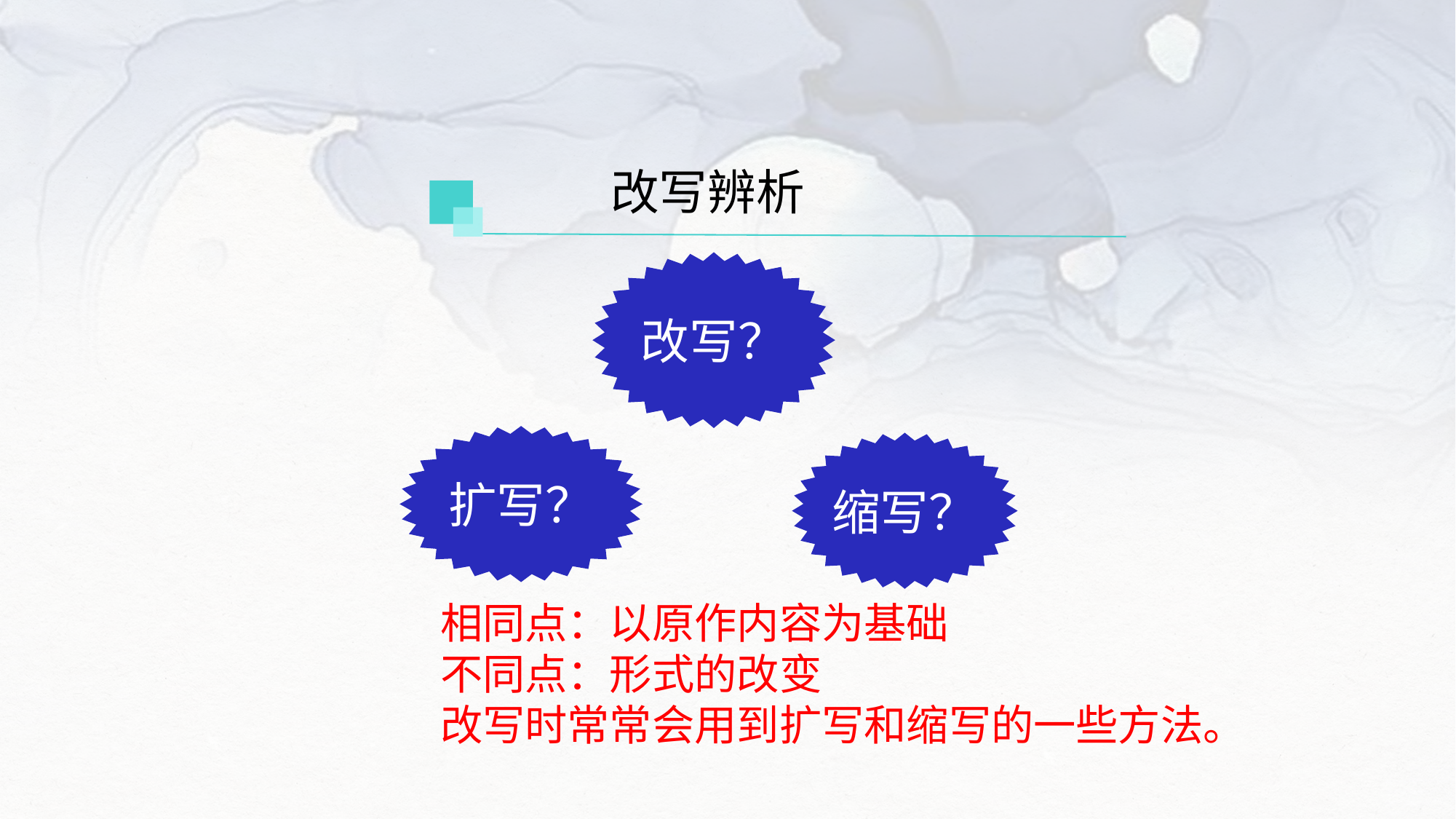

改写辨析

改写？
扩写？
缩写？
相同点：以原作内容为基础
不同点：形式的改变
改写时常常会用到扩写和缩写的一些方法。